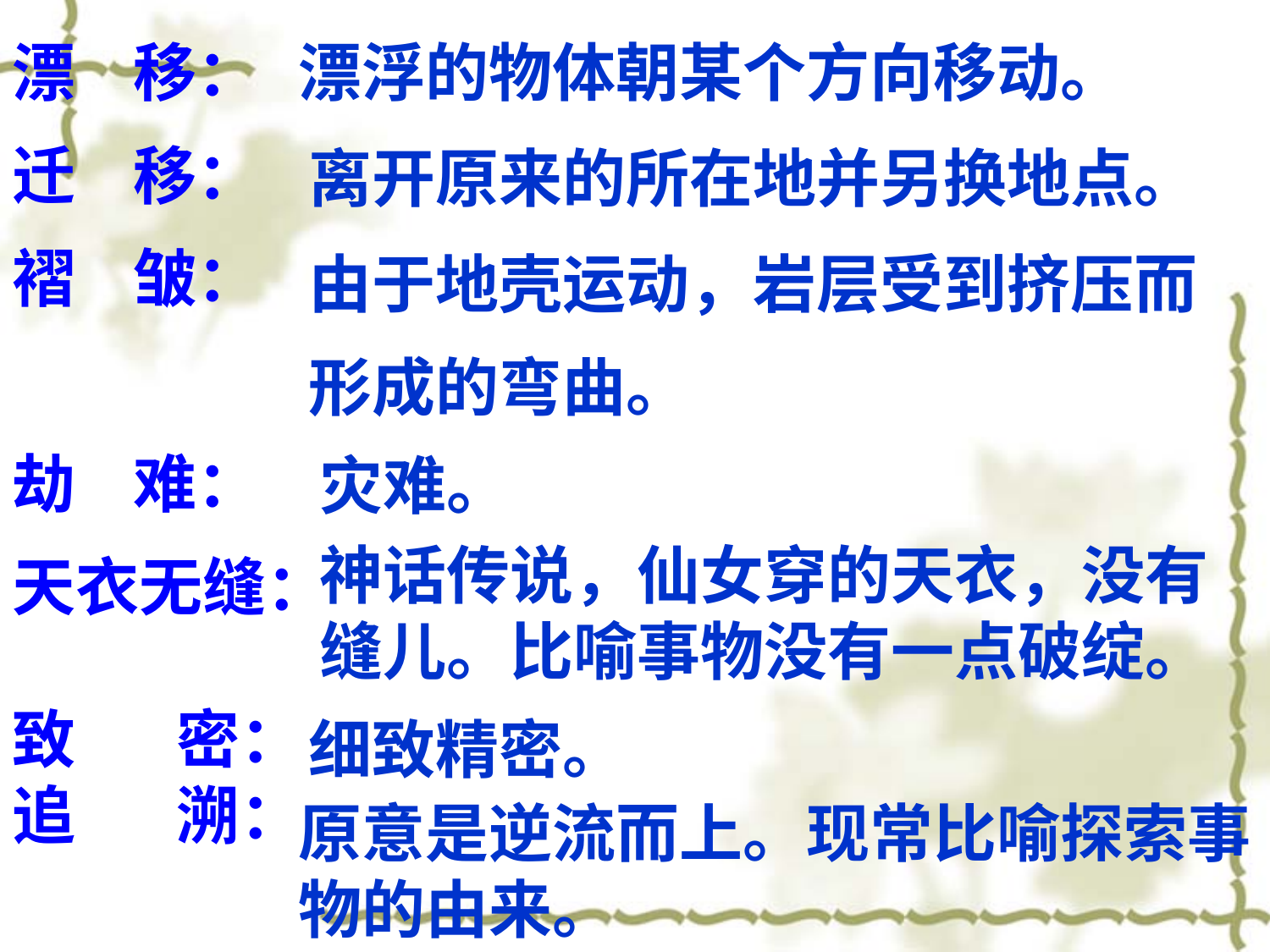

漂    移：
迁    移：
褶    皱：

劫    难：
天衣无缝：

致       密：
追       溯：
漂浮的物体朝某个方向移动。
离开原来的所在地并另换地点。
由于地壳运动，岩层受到挤压而形成的弯曲。
灾难。
神话传说，仙女穿的天衣，没有缝儿。比喻事物没有一点破绽。
细致精密。
原意是逆流而上。现常比喻探索事物的由来。